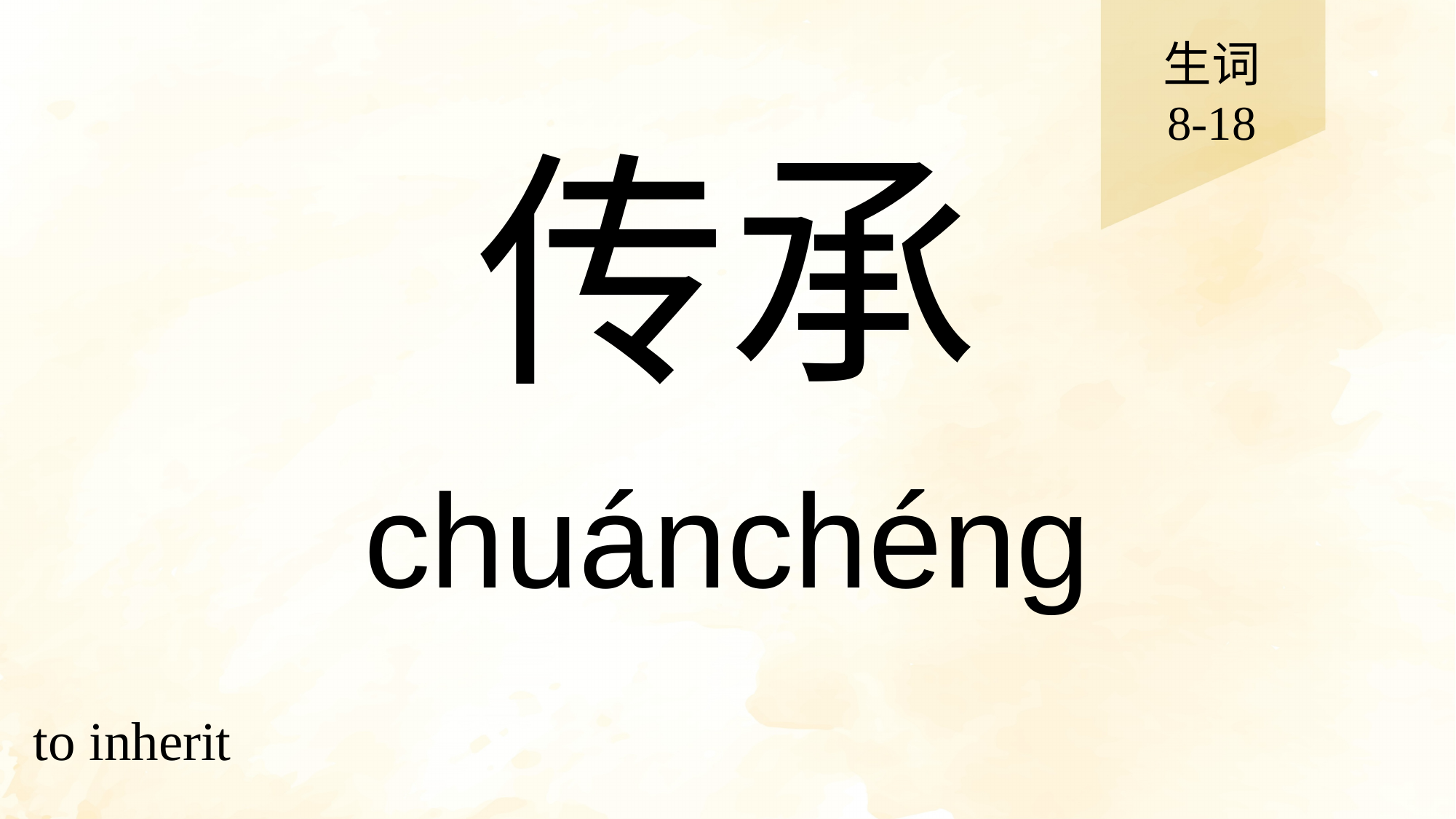

生词
8-18
# 传承
chuánchéng
to inherit